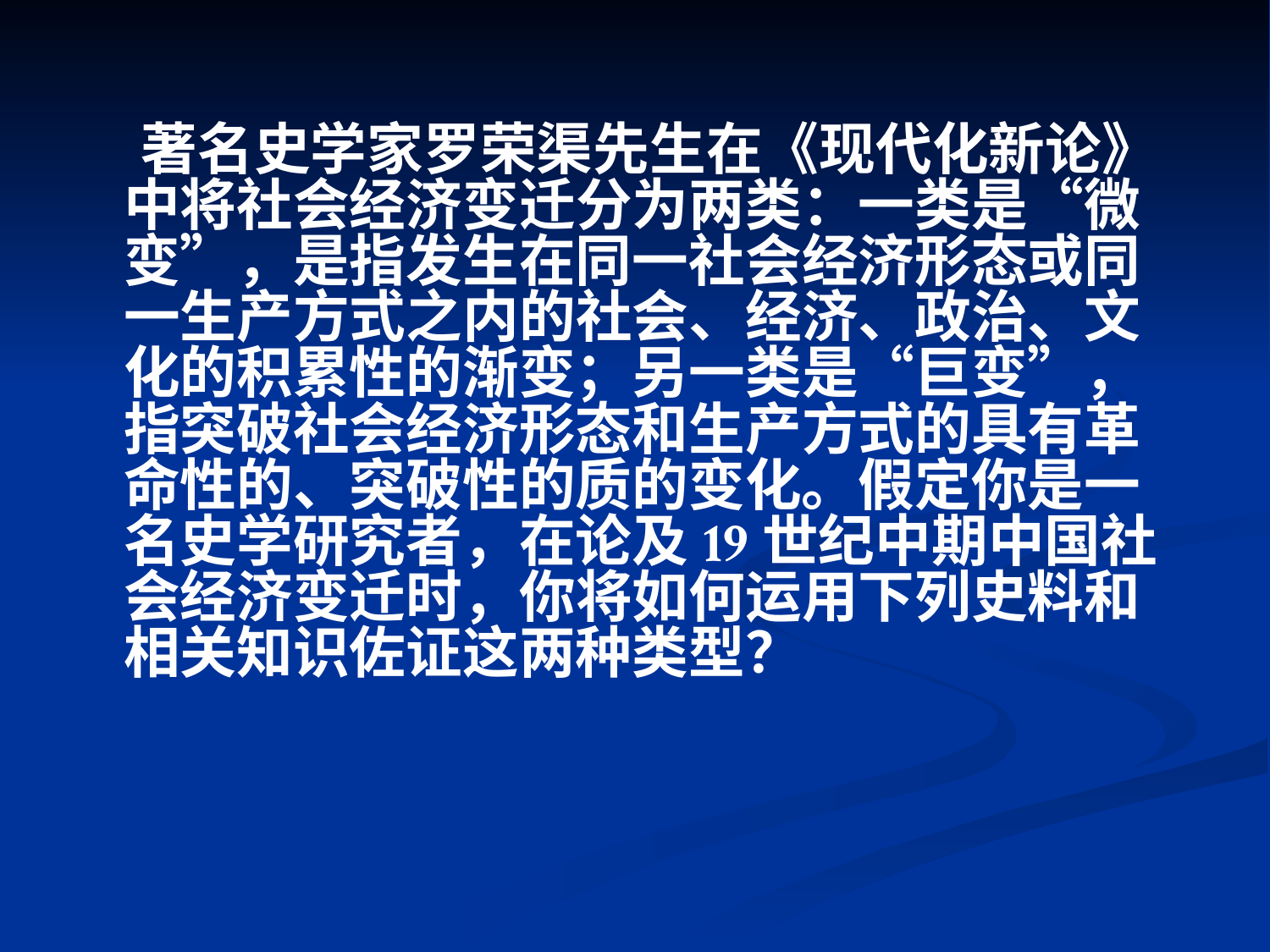

著名史学家罗荣渠先生在《现代化新论》中将社会经济变迁分为两类：一类是“微变”，是指发生在同一社会经济形态或同一生产方式之内的社会、经济、政治、文化的积累性的渐变；另一类是“巨变”，指突破社会经济形态和生产方式的具有革命性的、突破性的质的变化。假定你是一名史学研究者，在论及19世纪中期中国社会经济变迁时，你将如何运用下列史料和相关知识佐证这两种类型？